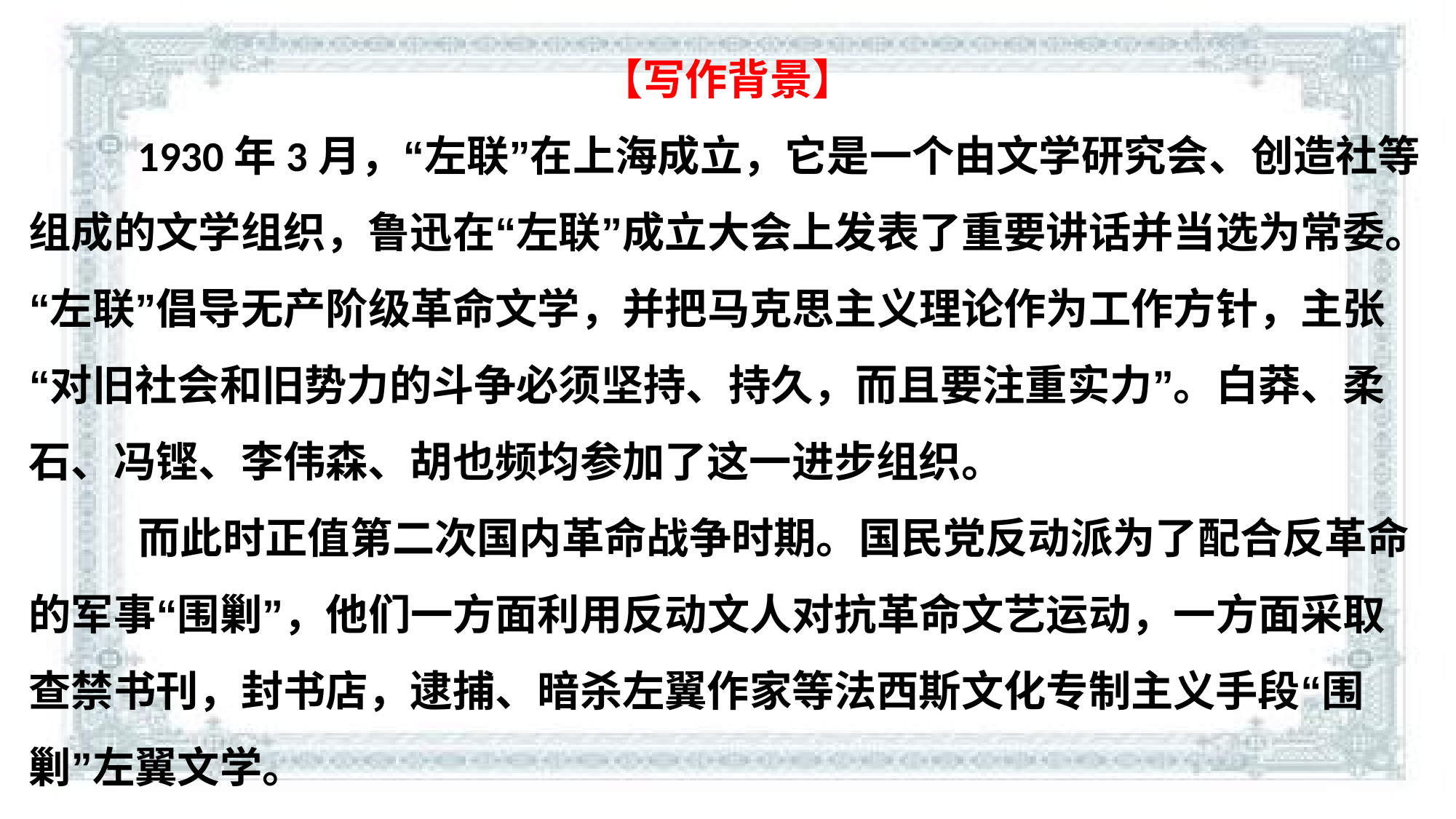

【写作背景】
	1930年3月，“左联”在上海成立，它是一个由文学研究会、创造社等组成的文学组织，鲁迅在“左联”成立大会上发表了重要讲话并当选为常委。“左联”倡导无产阶级革命文学，并把马克思主义理论作为工作方针，主张“对旧社会和旧势力的斗争必须坚持、持久，而且要注重实力”。白莽、柔石、冯铿、李伟森、胡也频均参加了这一进步组织。
	而此时正值第二次国内革命战争时期。国民党反动派为了配合反革命的军事“围剿”，他们一方面利用反动文人对抗革命文艺运动，一方面采取查禁书刊，封书店，逮捕、暗杀左翼作家等法西斯文化专制主义手段“围剿”左翼文学。